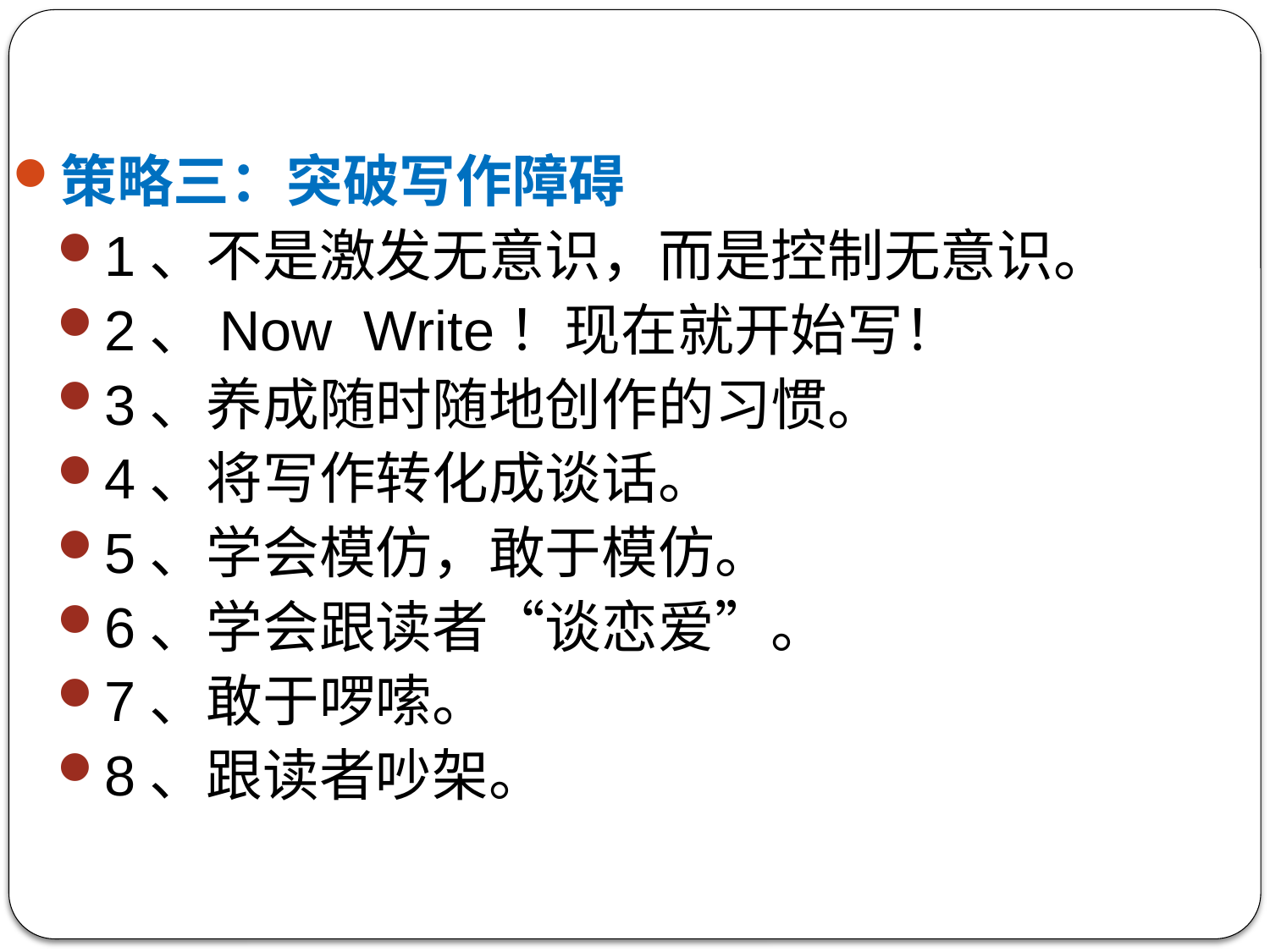

策略三：突破写作障碍
1、不是激发无意识，而是控制无意识。
2、Now  Write！现在就开始写！
3、养成随时随地创作的习惯。
4、将写作转化成谈话。
5、学会模仿，敢于模仿。
6、学会跟读者“谈恋爱”。
7、敢于啰嗦。
8、跟读者吵架。